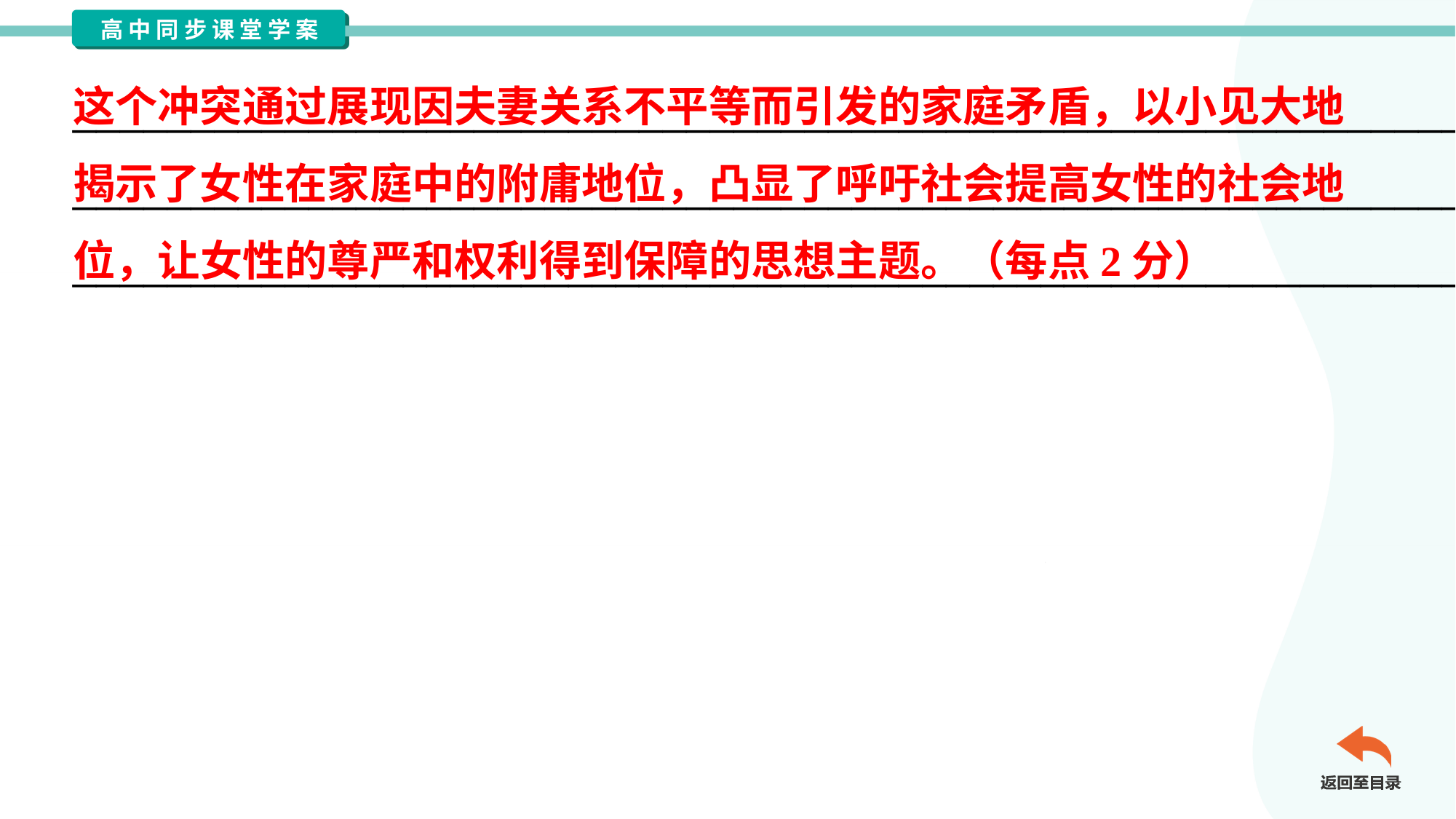

这个冲突通过展现因夫妻关系不平等而引发的家庭矛盾，以小见大地
揭示了女性在家庭中的附庸地位，凸显了呼吁社会提高女性的社会地
位，让女性的尊严和权利得到保障的思想主题。（每点2分）
_____________________________________________________________
_____________________________________________________________
_____________________________________________________________